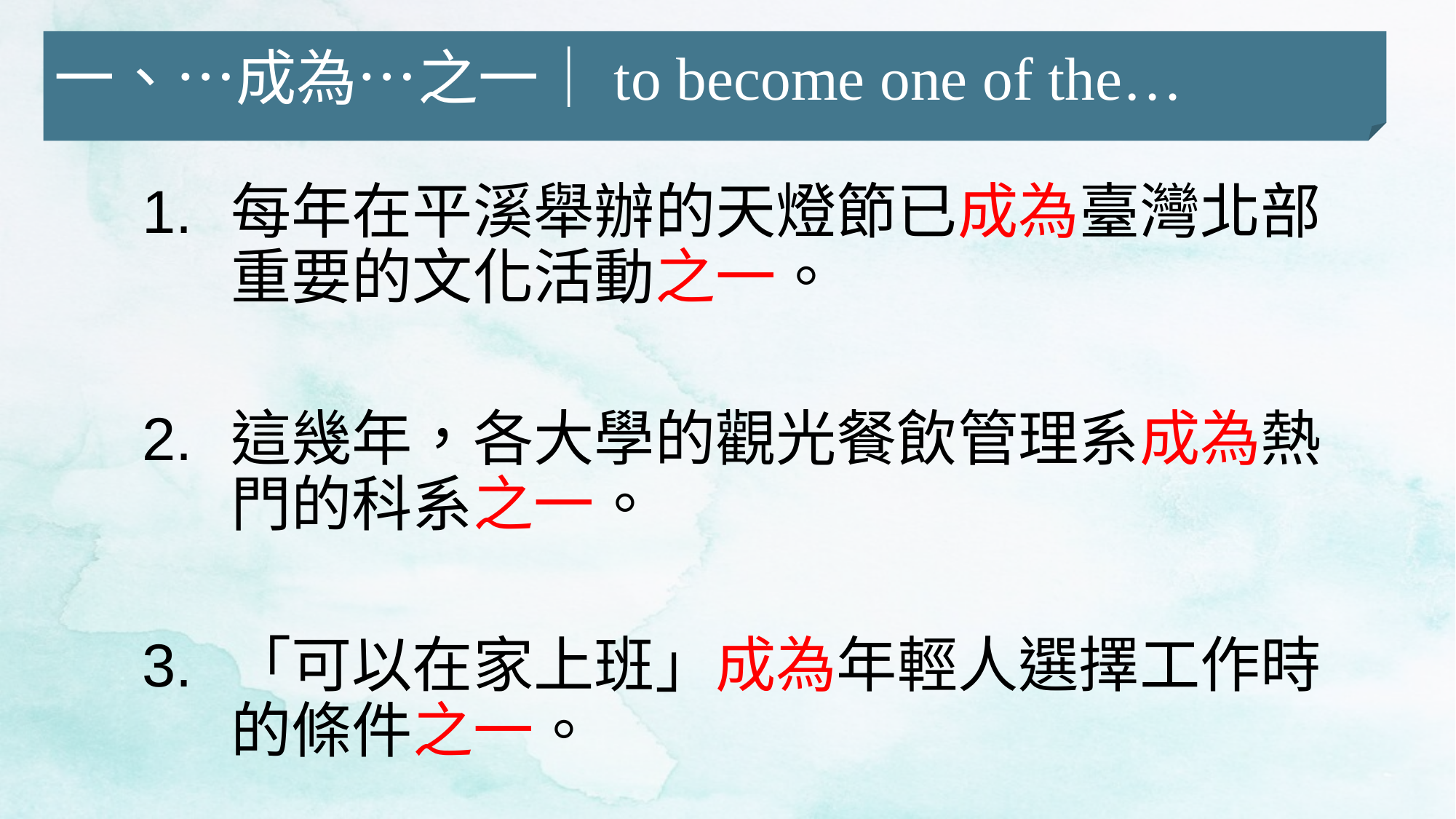

一、…成為…之一｜to become one of the…
每年在平溪舉辦的天燈節已成為臺灣北部重要的文化活動之一。

這幾年，各大學的觀光餐飲管理系成為熱門的科系之一。

「可以在家上班」成為年輕人選擇工作時的條件之一。